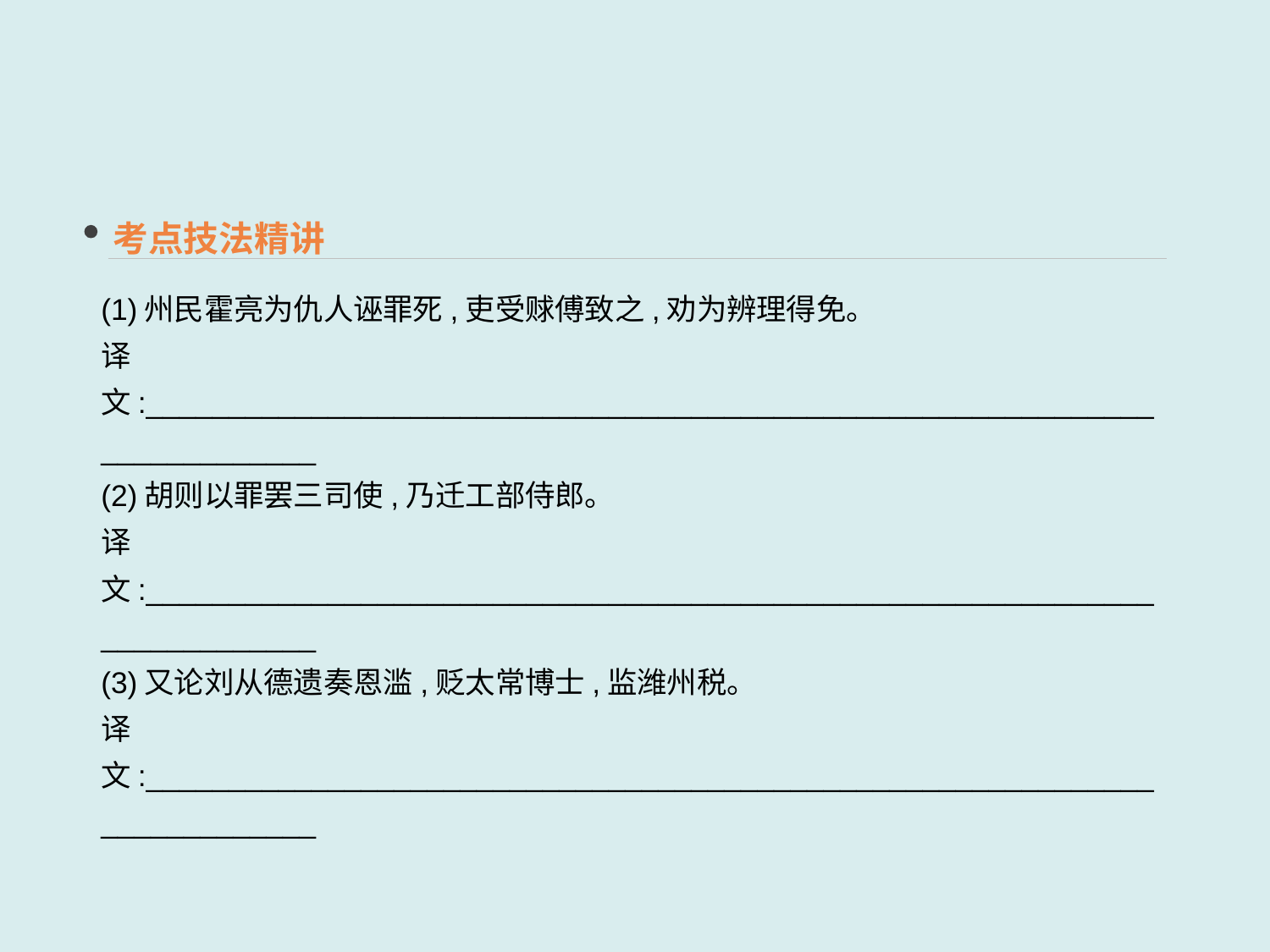

考点技法精讲

(1)州民霍亮为仇人诬罪死,吏受赇傅致之,劝为辨理得免。
译文:__________________________________________________________________________
(2)胡则以罪罢三司使,乃迁工部侍郎。
译文:__________________________________________________________________________
(3)又论刘从德遗奏恩滥,贬太常博士,监潍州税。
译文:__________________________________________________________________________